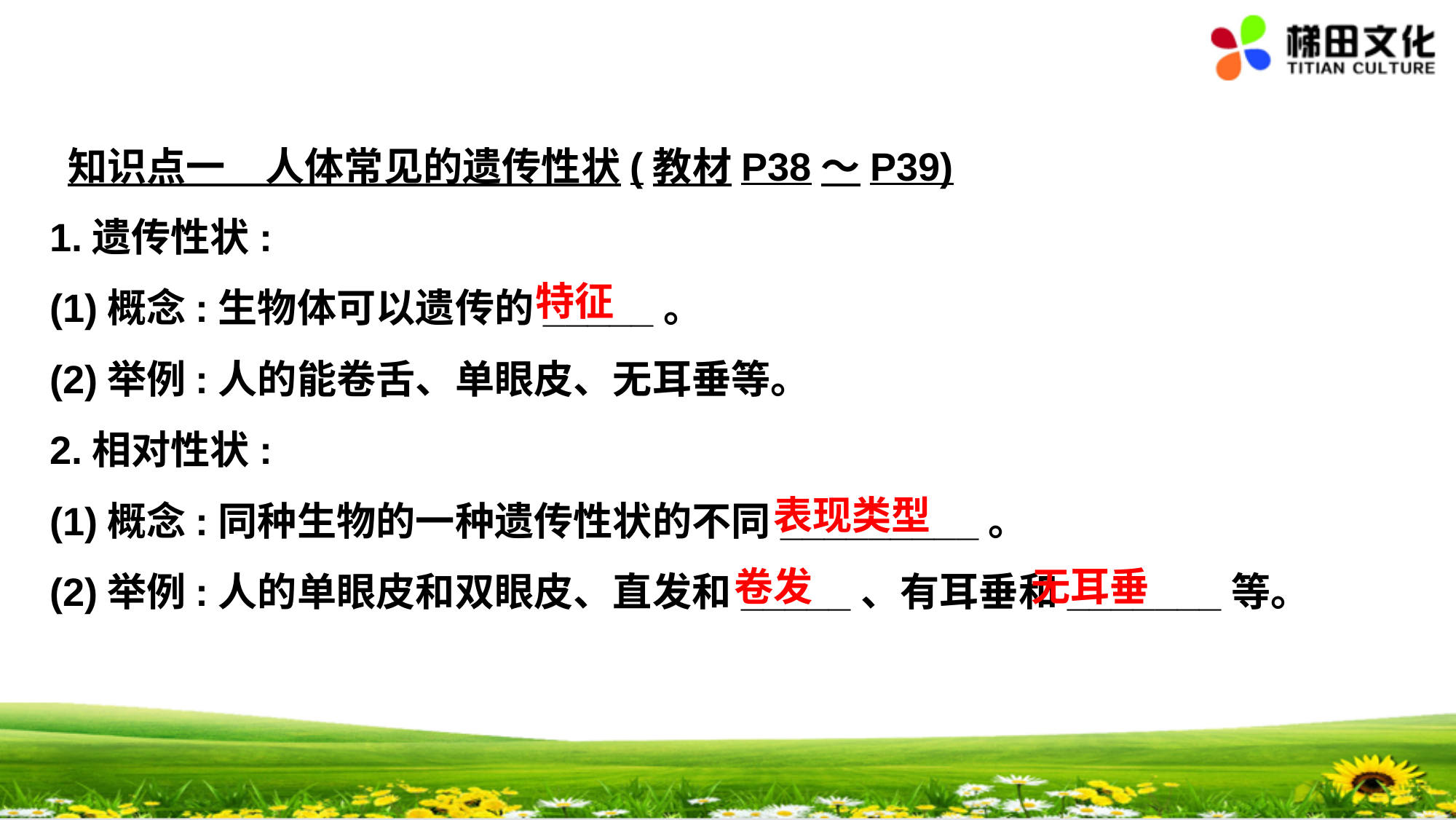

知识点一　人体常见的遗传性状(教材P38～P39)
1.遗传性状:
(1)概念:生物体可以遗传的_____。
(2)举例:人的能卷舌、单眼皮、无耳垂等。
2.相对性状:
(1)概念:同种生物的一种遗传性状的不同_________。
(2)举例:人的单眼皮和双眼皮、直发和_____、有耳垂和_______等。
特征
表现类型
卷发
无耳垂